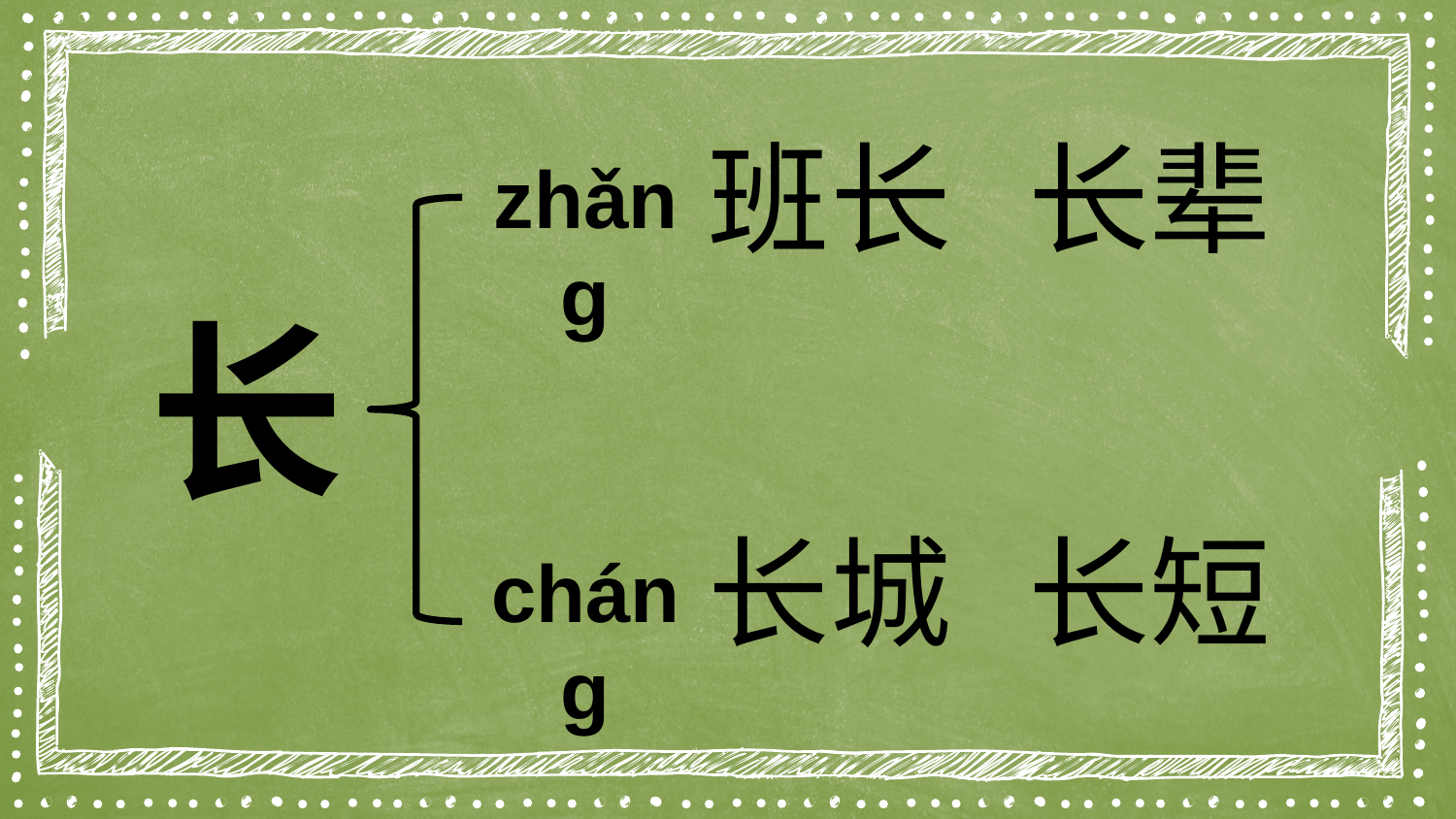

班长
长辈
zhǎng

长
长短
长城
cháng